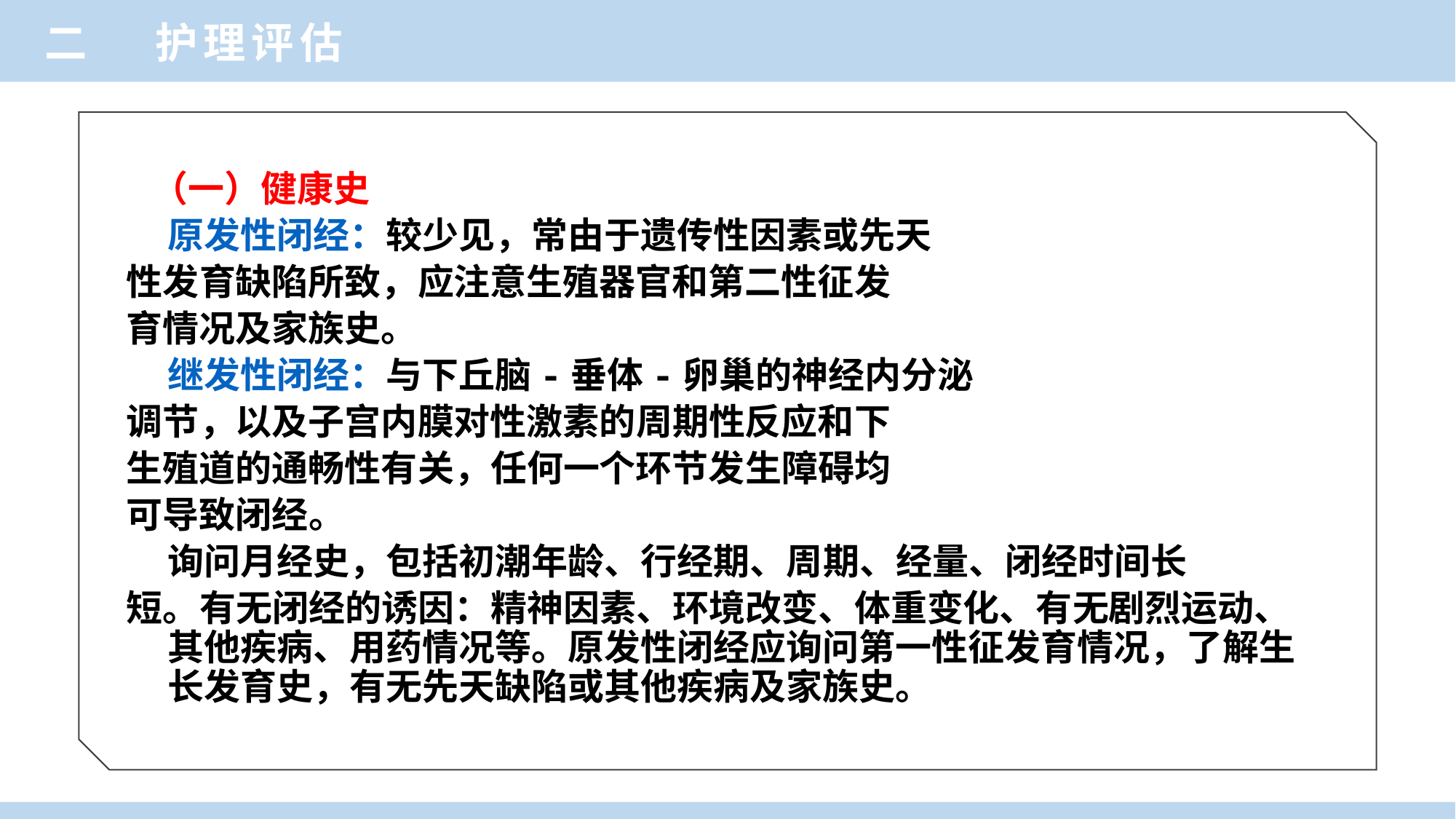

二    护理评估

  （一）健康史
    原发性闭经：较少见，常由于遗传性因素或先天
性发育缺陷所致，应注意生殖器官和第二性征发
育情况及家族史。
    继发性闭经：与下丘脑-垂体-卵巢的神经内分泌
调节，以及子宫内膜对性激素的周期性反应和下
生殖道的通畅性有关，任何一个环节发生障碍均
可导致闭经。
    询问月经史，包括初潮年龄、行经期、周期、经量、闭经时间长
短。有无闭经的诱因：精神因素、环境改变、体重变化、有无剧烈运动、其他疾病、用药情况等。原发性闭经应询问第一性征发育情况，了解生长发育史，有无先天缺陷或其他疾病及家族史。